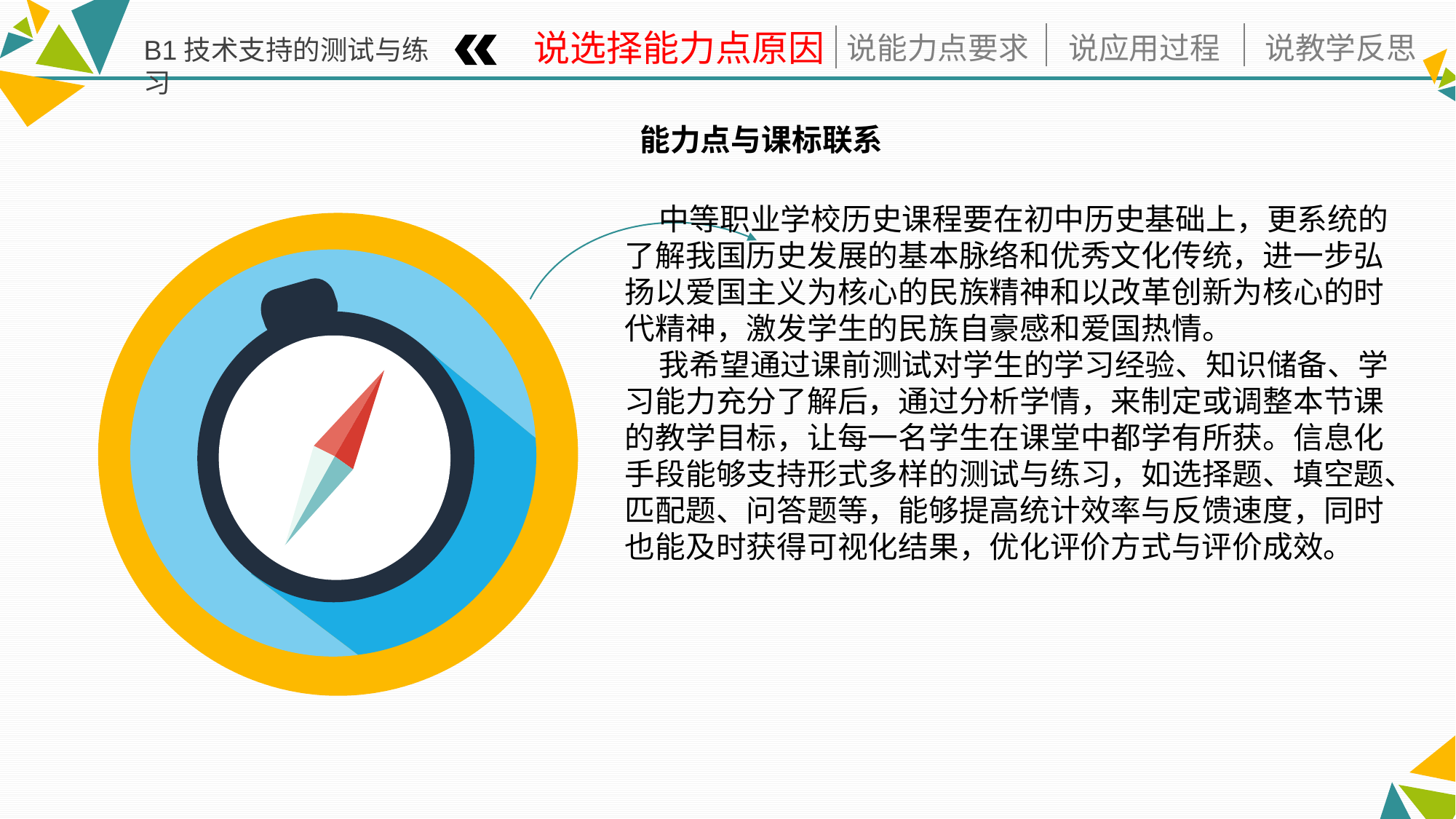

B1技术支持的测试与练习

能力点与课标联系

    中等职业学校历史课程要在初中历史基础上，更系统的了解我国历史发展的基本脉络和优秀文化传统，进一步弘扬以爱国主义为核心的民族精神和以改革创新为核心的时代精神，激发学生的民族自豪感和爱国热情。
    我希望通过课前测试对学生的学习经验、知识储备、学习能力充分了解后，通过分析学情，来制定或调整本节课的教学目标，让每一名学生在课堂中都学有所获。信息化手段能够支持形式多样的测试与练习，如选择题、填空题、匹配题、问答题等，能够提高统计效率与反馈速度，同时也能及时获得可视化结果，优化评价方式与评价成效。